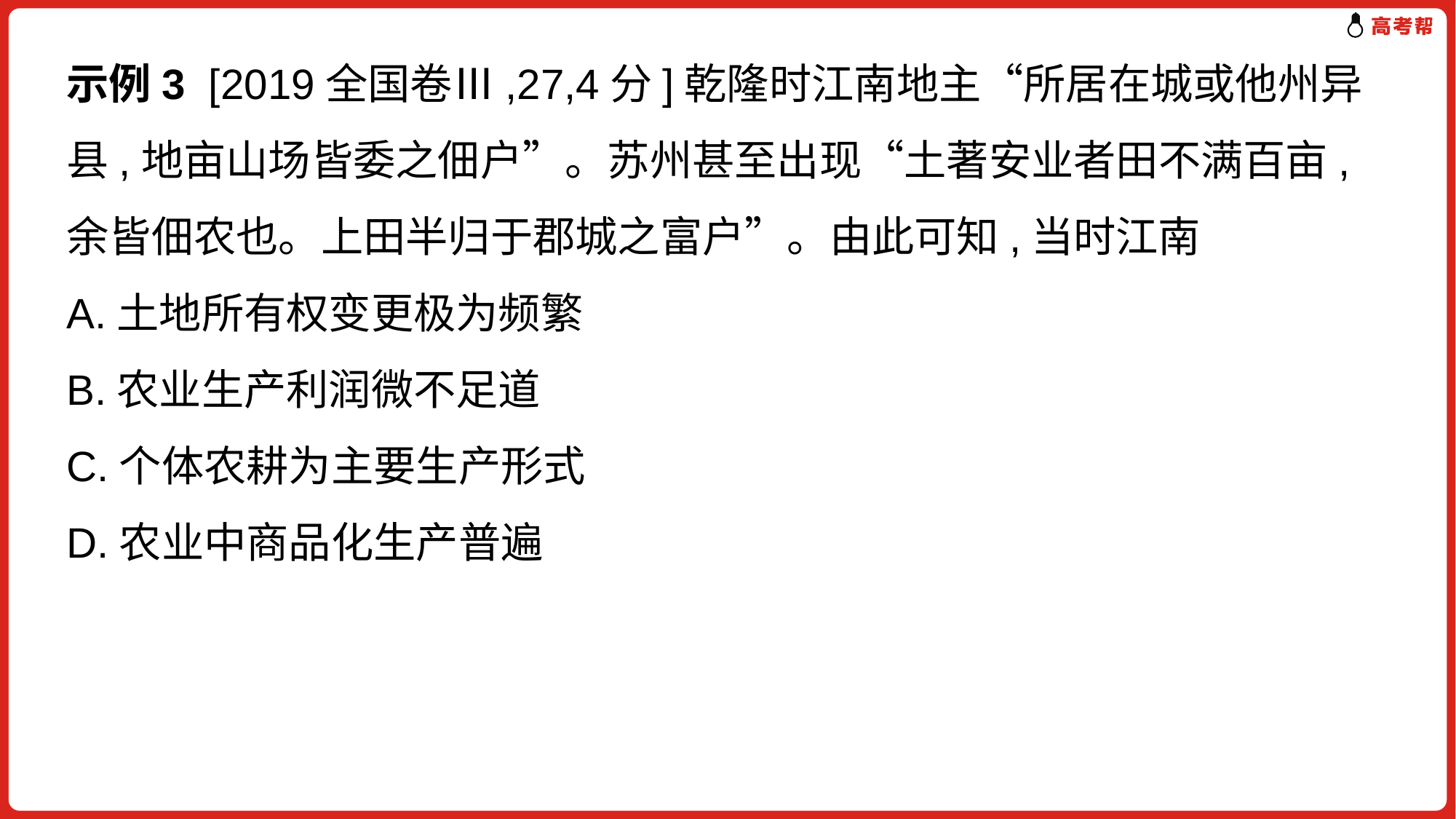

示例3  [2019全国卷Ⅲ,27,4分]乾隆时江南地主“所居在城或他州异县,地亩山场皆委之佃户”。苏州甚至出现“土著安业者田不满百亩,余皆佃农也。上田半归于郡城之富户”。由此可知,当时江南
A.土地所有权变更极为频繁
B.农业生产利润微不足道
C.个体农耕为主要生产形式
D.农业中商品化生产普遍